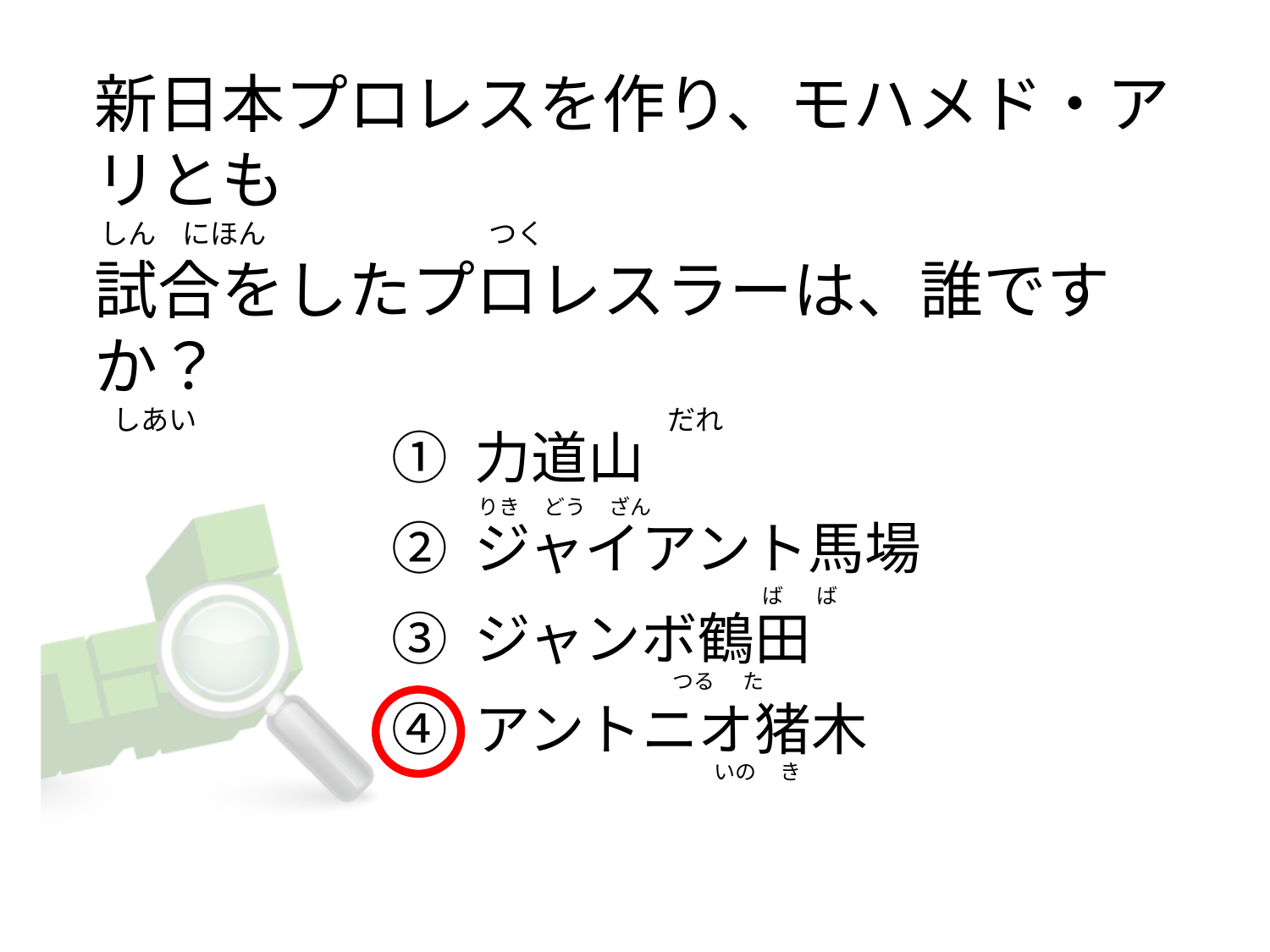

# 新日本プロレスを作り、モハメド・アリとも  しん    にほん                                   つく 試合をしたプロレスラーは、誰ですか？    しあい                                                                          だれ
① 力道山
② ジャイアント馬場
③ ジャンボ鶴田
④ アントニオ猪木
りき     どう     ざん
                                                            ば       ば
                                         つる      た

                                                  いの     き